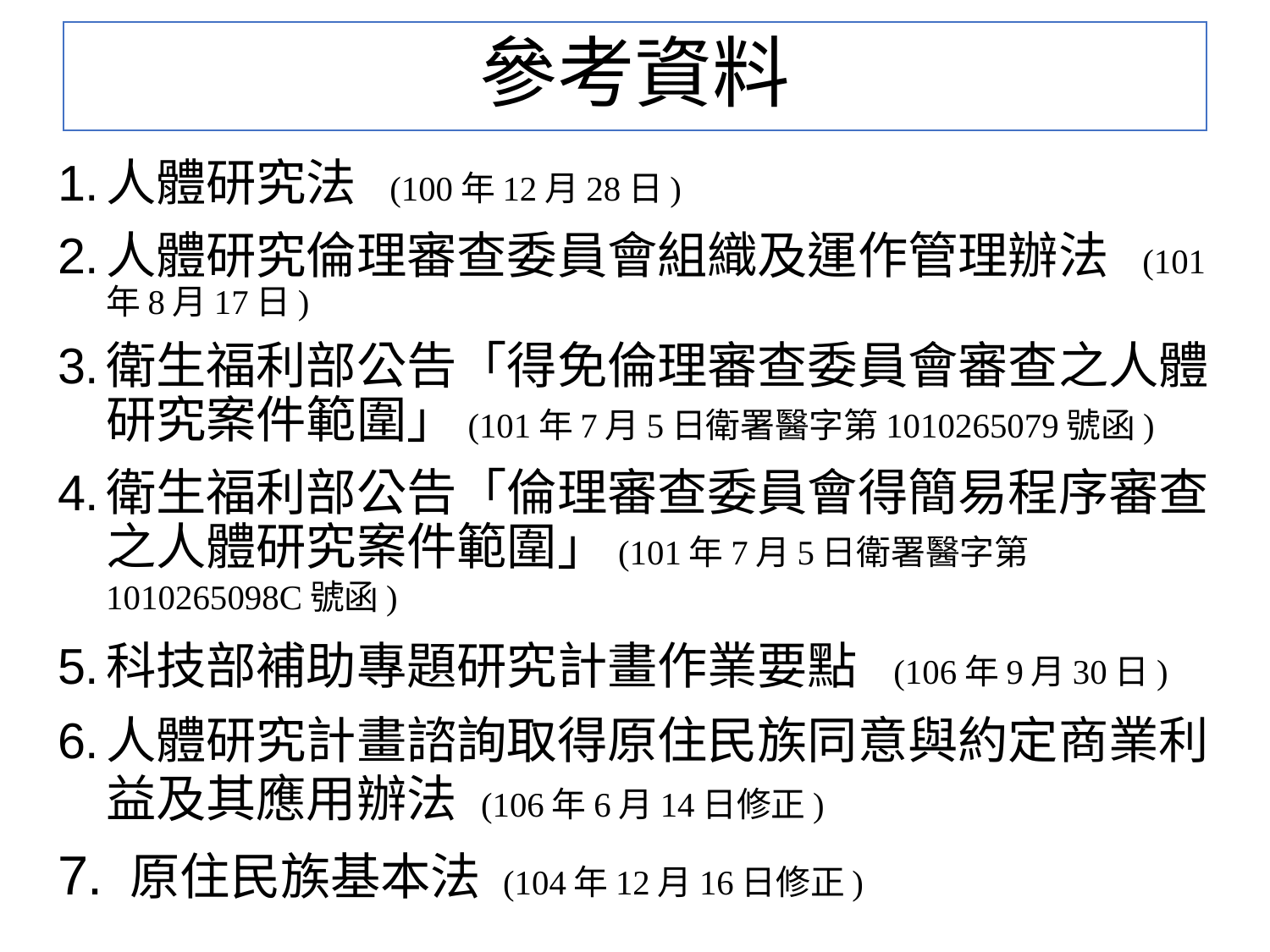

# 參考資料
人體研究法  (100年12月28日)
人體研究倫理審查委員會組織及運作管理辦法  (101年8月17日)
衛生福利部公告「得免倫理審查委員會審查之人體研究案件範圍」(101年7月5日衛署醫字第1010265079號函)
衛生福利部公告「倫理審查委員會得簡易程序審查之人體研究案件範圍」(101年7月5日衛署醫字第1010265098C號函)
科技部補助專題研究計畫作業要點  (106年9月30日)
人體研究計畫諮詢取得原住民族同意與約定商業利益及其應用辦法 (106年6月14日修正)
 原住民族基本法 (104年12月16日修正)